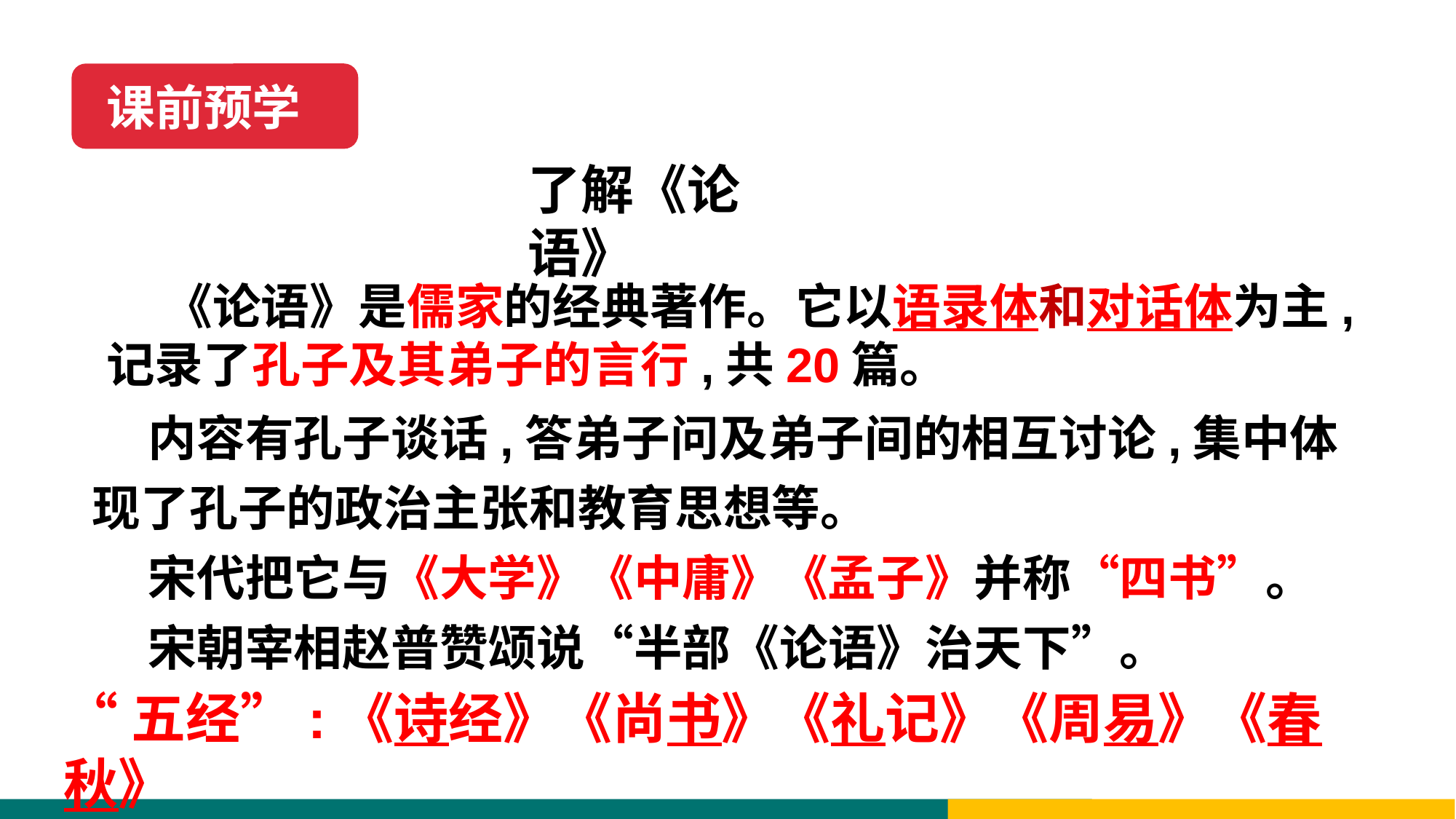

课前预学
了解《论语》
      《论语》是儒家的经典著作。它以语录体和对话体为主,记录了孔子及其弟子的言行,共20篇。

    内容有孔子谈话,答弟子问及弟子间的相互讨论,集中体现了孔子的政治主张和教育思想等。
    宋代把它与《大学》《中庸》《孟子》并称“四书”。
    宋朝宰相赵普赞颂说“半部《论语》治天下”。
“五经”:《诗经》《尚书》《礼记》《周易》《春秋》